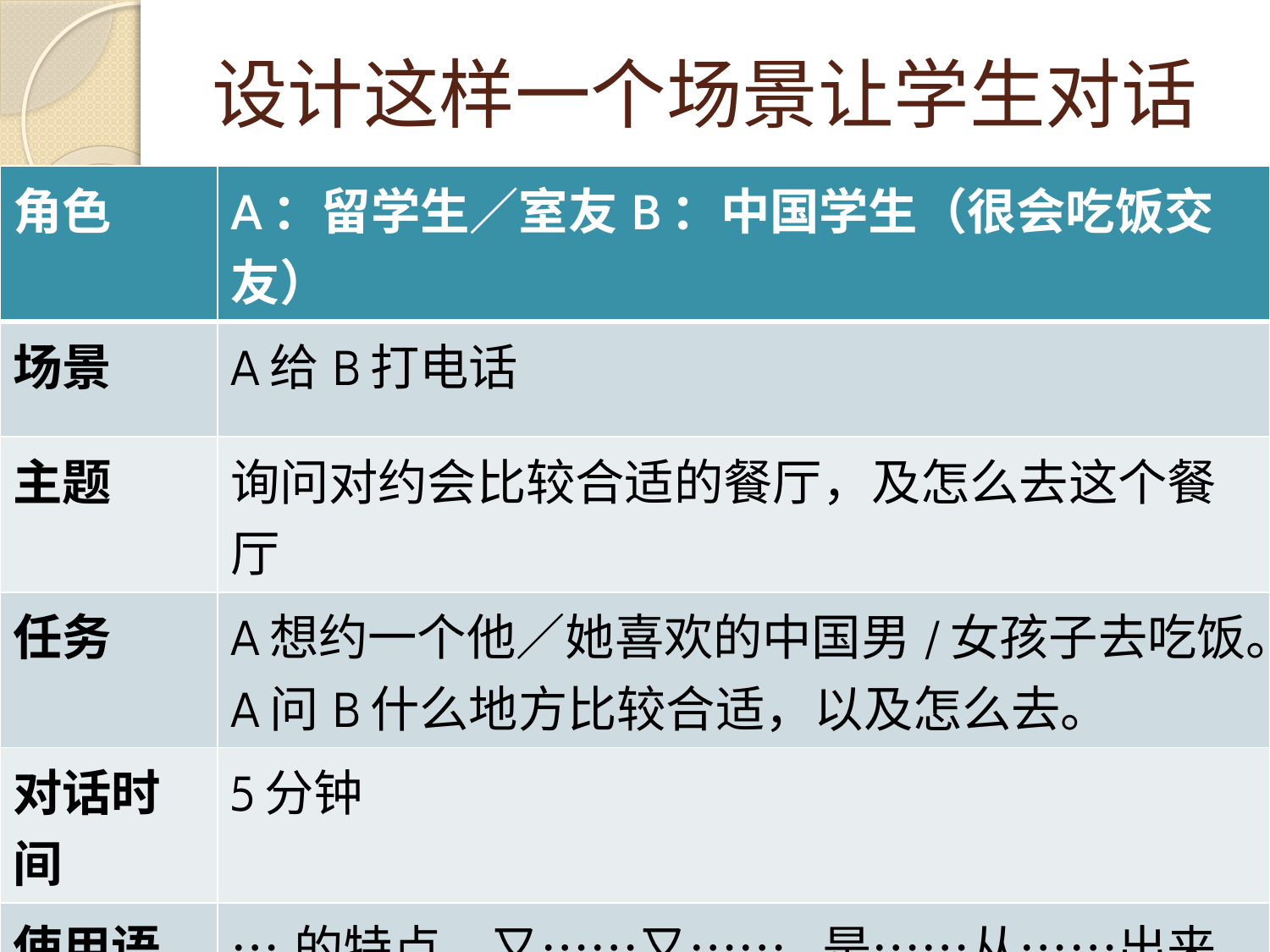

# 设计这样一个场景让学生对话
| 角色 | A：留学生／室友B：中国学生（很会吃饭交友） |
| --- | --- |
| 场景 | A给B打电话 |
| 主题 | 询问对约会比较合适的餐厅，及怎么去这个餐厅 |
| 任务 | A想约一个他／她喜欢的中国男/女孩子去吃饭。A问B什么地方比较合适，以及怎么去。 |
| 对话时间 | 5分钟 |
| 使用语言结构 | …的特点，又……又……,是……从……出来，往……走，过了……，再往……走 |